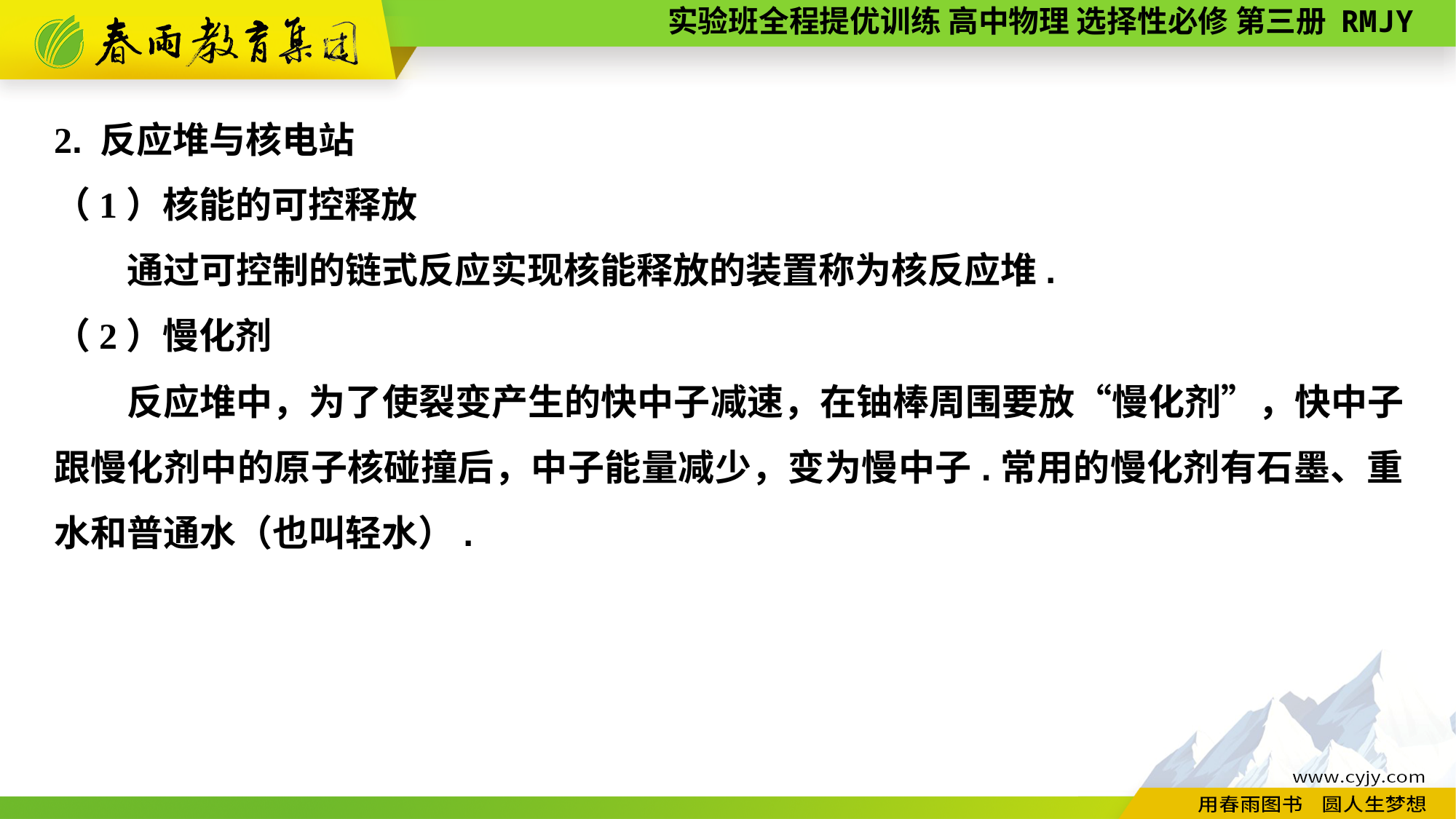

2. 反应堆与核电站
（1）核能的可控释放
　　通过可控制的链式反应实现核能释放的装置称为核反应堆.
（2）慢化剂
　　反应堆中，为了使裂变产生的快中子减速，在铀棒周围要放“慢化剂”，快中子跟慢化剂中的原子核碰撞后，中子能量减少，变为慢中子.常用的慢化剂有石墨、重水和普通水（也叫轻水）.